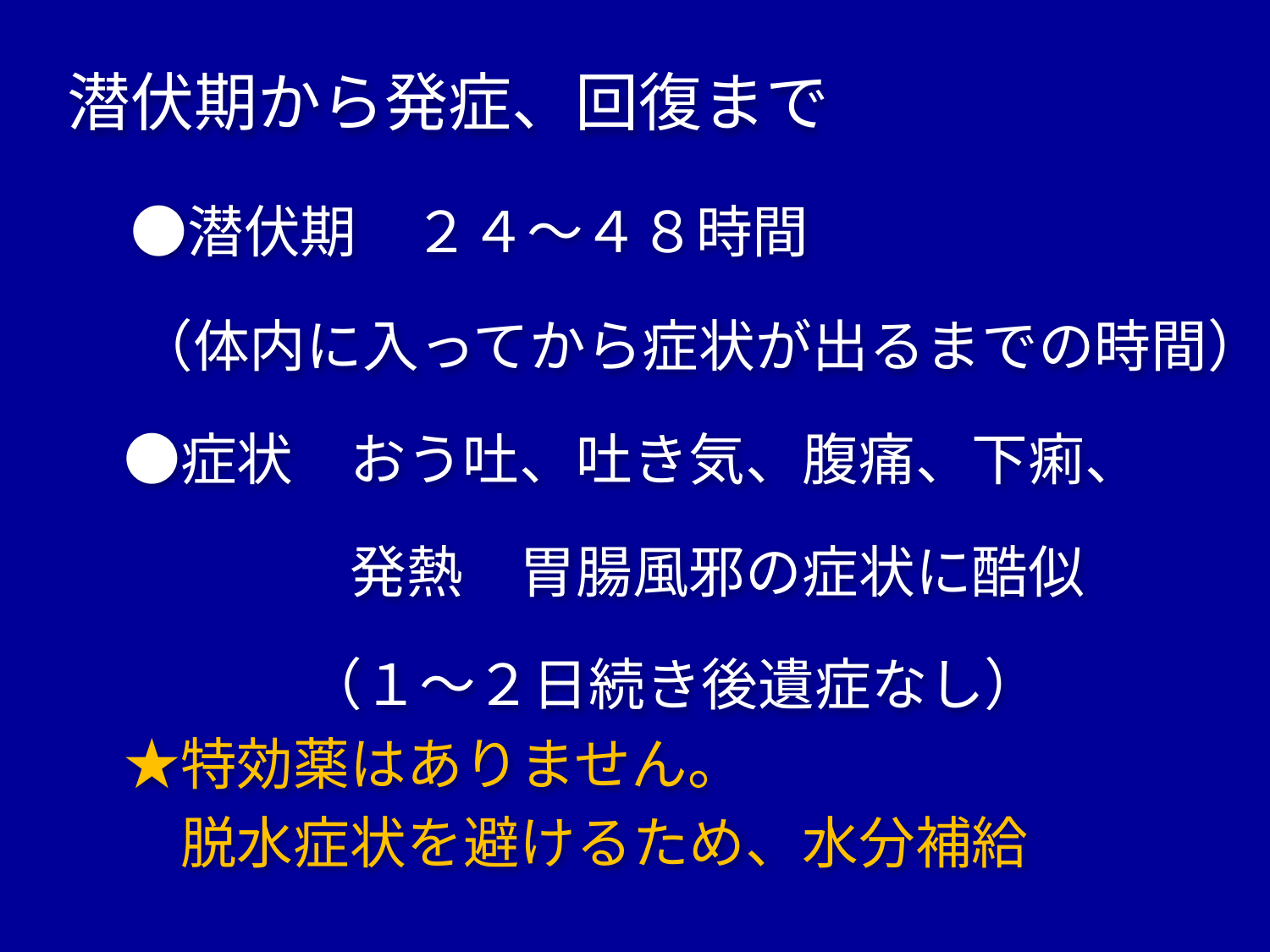

潜伏期から発症、回復まで
　●潜伏期　２４～４８時間
　 （体内に入ってから症状が出るまでの時間）
　●症状　おう吐、吐き気、腹痛、下痢、
　　　　　発熱　胃腸風邪の症状に酷似
　　　　 （１～２日続き後遺症なし）
　★特効薬はありません。
　　脱水症状を避けるため、水分補給